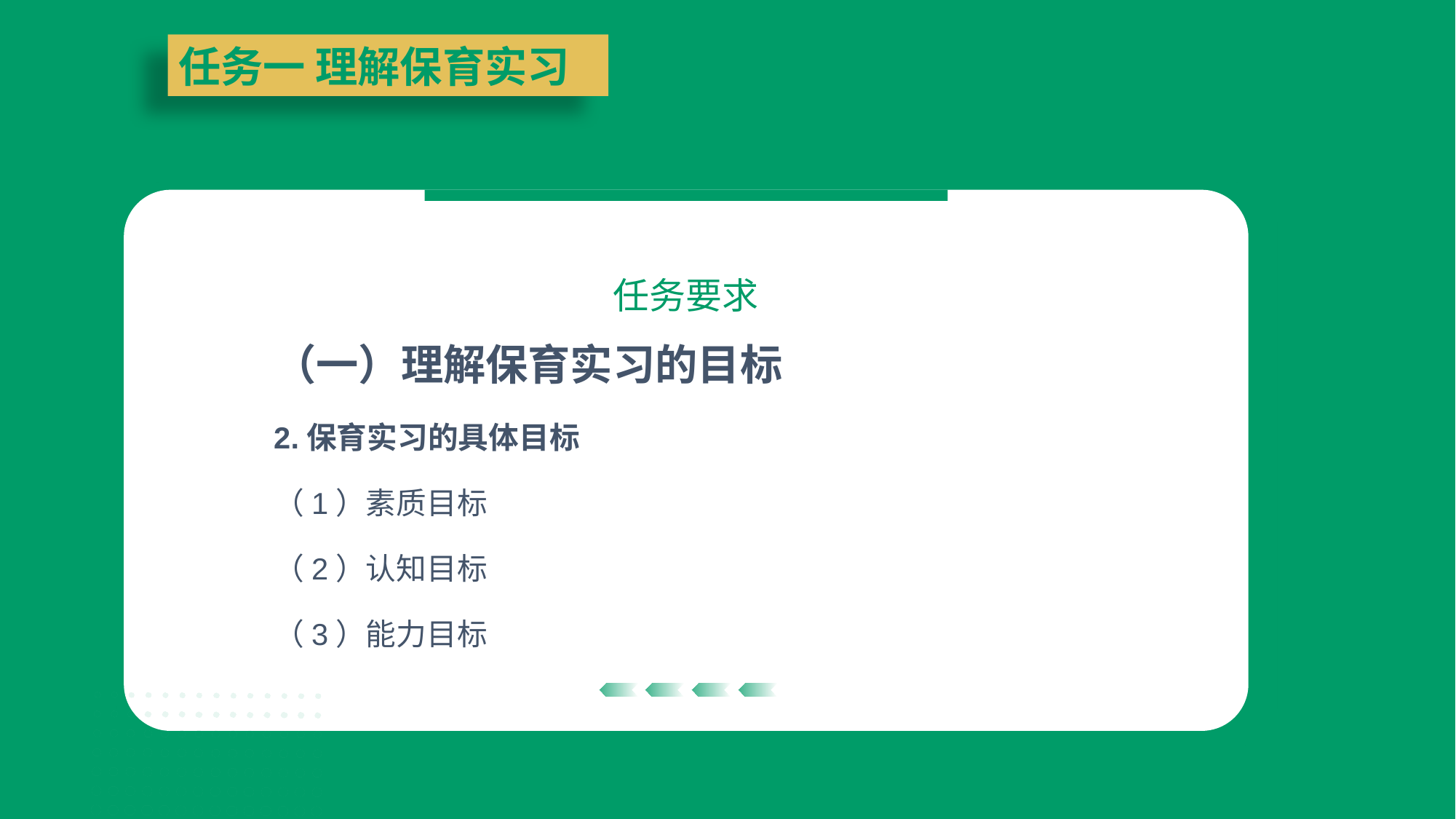

任务一 理解保育实习

任务要求
（一）理解保育实习的目标
2.保育实习的具体目标
（1）素质目标
（2）认知目标
（3）能力目标